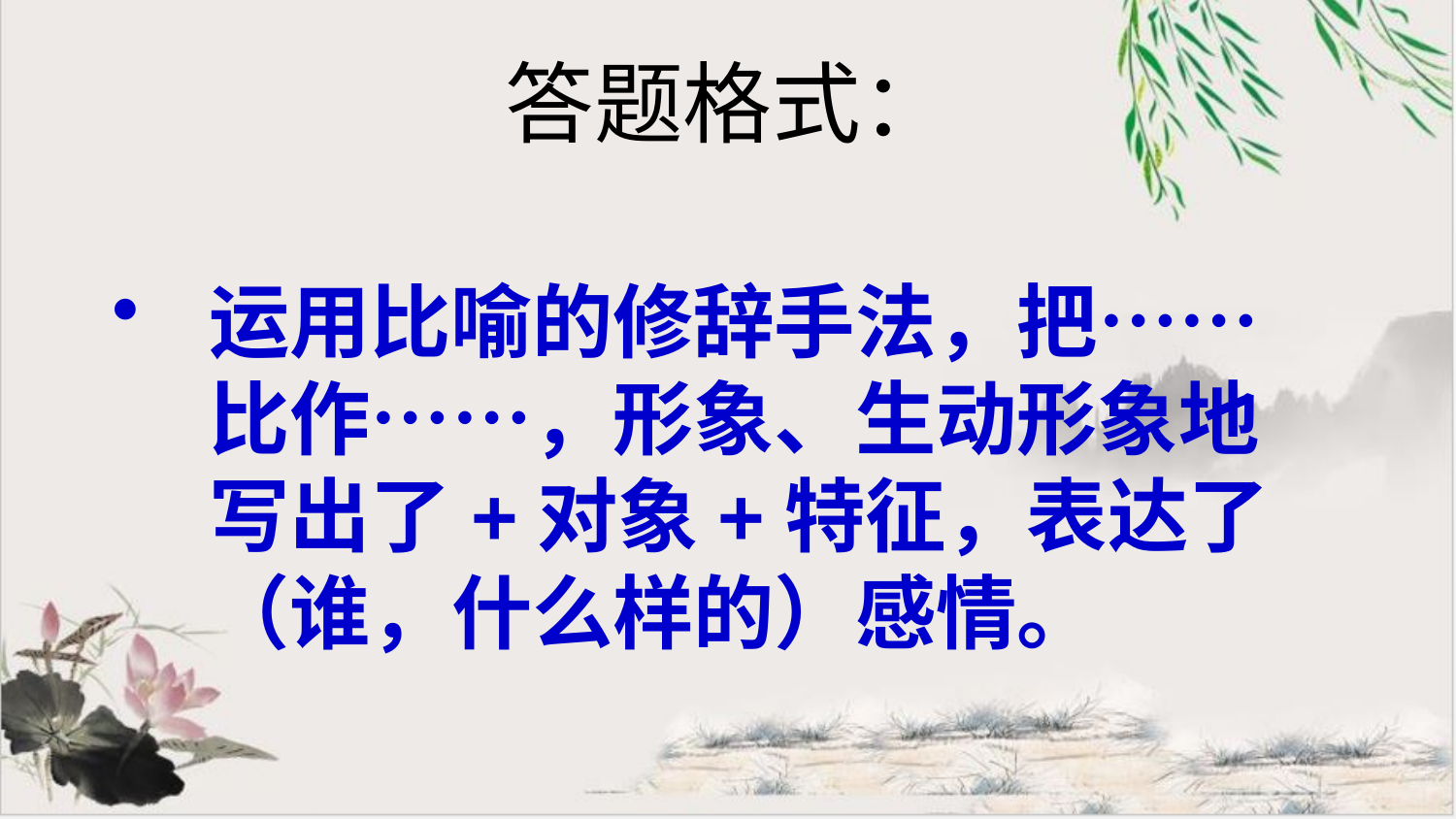

# 答题格式：
运用比喻的修辞手法，把……比作……，形象、生动形象地写出了+对象+特征，表达了（谁，什么样的）感情。